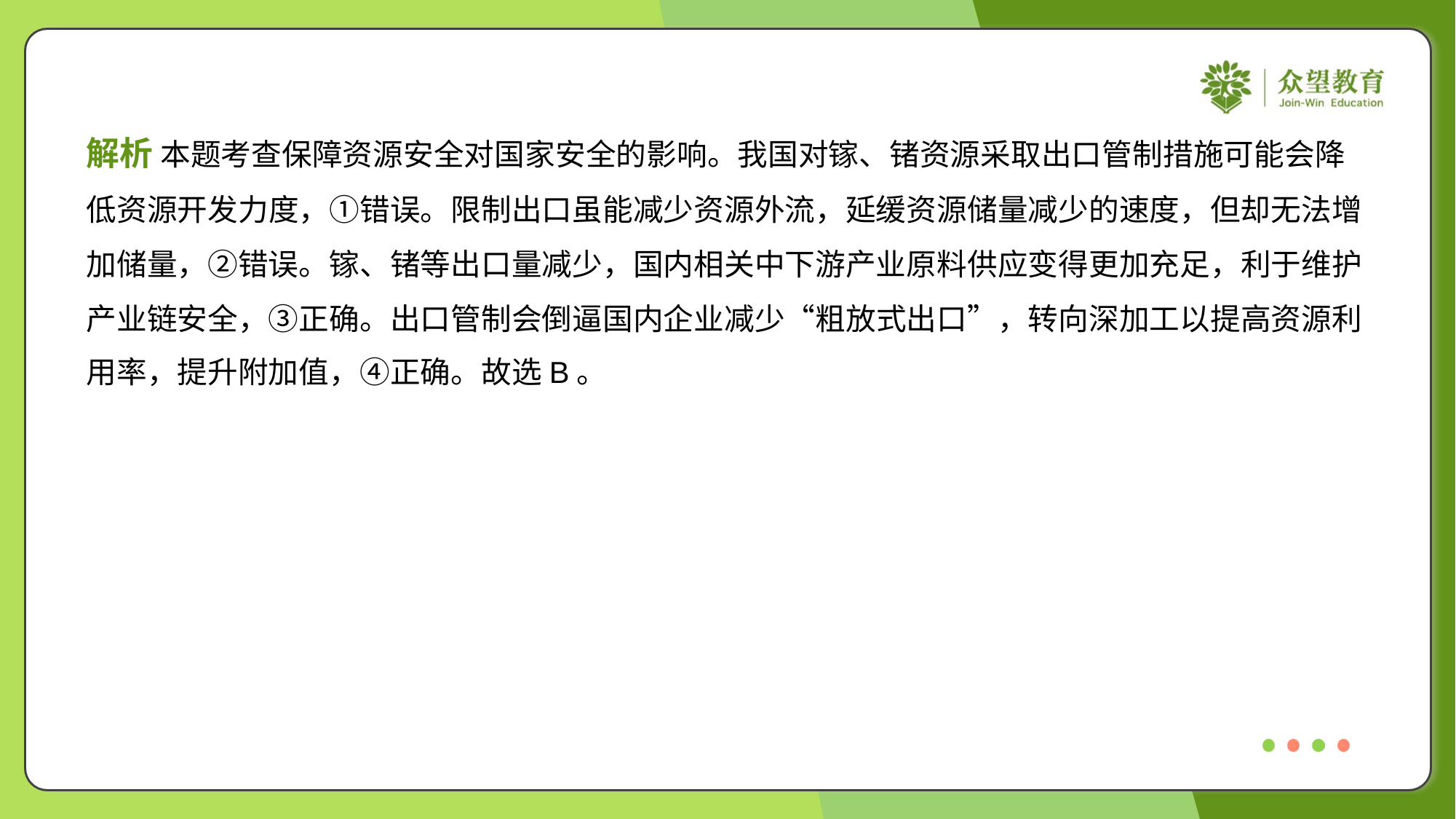

解析 本题考查保障资源安全对国家安全的影响。我国对镓、锗资源采取出口管制措施可能会降
低资源开发力度，①错误。限制出口虽能减少资源外流，延缓资源储量减少的速度，但却无法增
加储量，②错误。镓、锗等出口量减少，国内相关中下游产业原料供应变得更加充足，利于维护
产业链安全，③正确。出口管制会倒逼国内企业减少“粗放式出口”，转向深加工以提高资源利
用率，提升附加值，④正确。故选B。